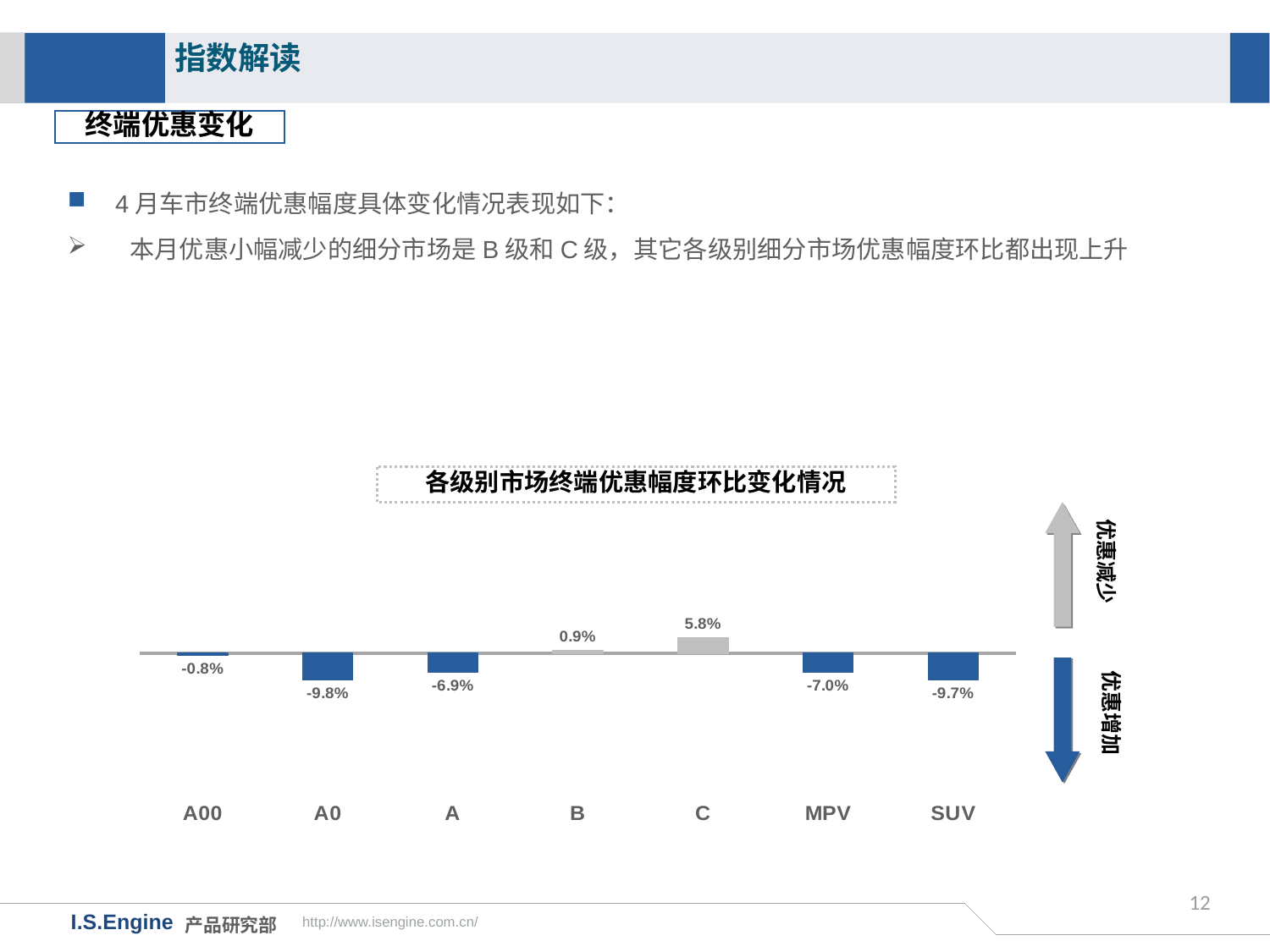

指数解读
终端优惠变化
4月车市终端优惠幅度具体变化情况表现如下：
本月优惠小幅减少的细分市场是B级和C级，其它各级别细分市场优惠幅度环比都出现上升
各级别市场终端优惠幅度环比变化情况

### Chart

| Category | 环比变化 |
|---|---|
| A00 | -0.008 |
| A0 | -0.098 |
| A | -0.069 |
| B | 0.009 |
| C | 0.058 |
| MPV | -0.07 |
| SUV | -0.097 |
优惠减少

优惠增加

12